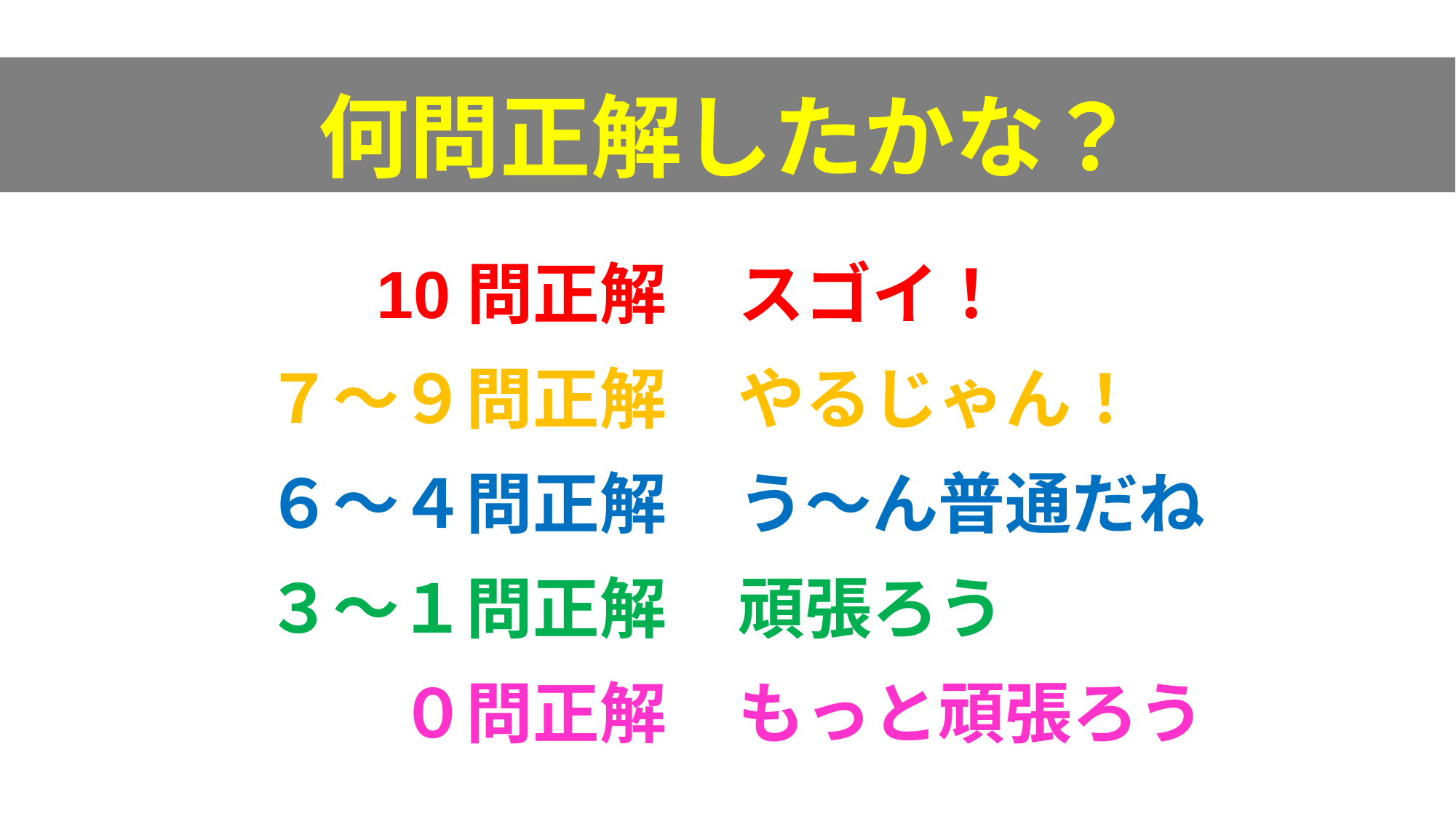

何問正解したかな？
10問正解
スゴイ！
７～９問正解
やるじゃん！
６～４問正解
う～ん普通だね
３～１問正解
頑張ろう
０問正解
もっと頑張ろう